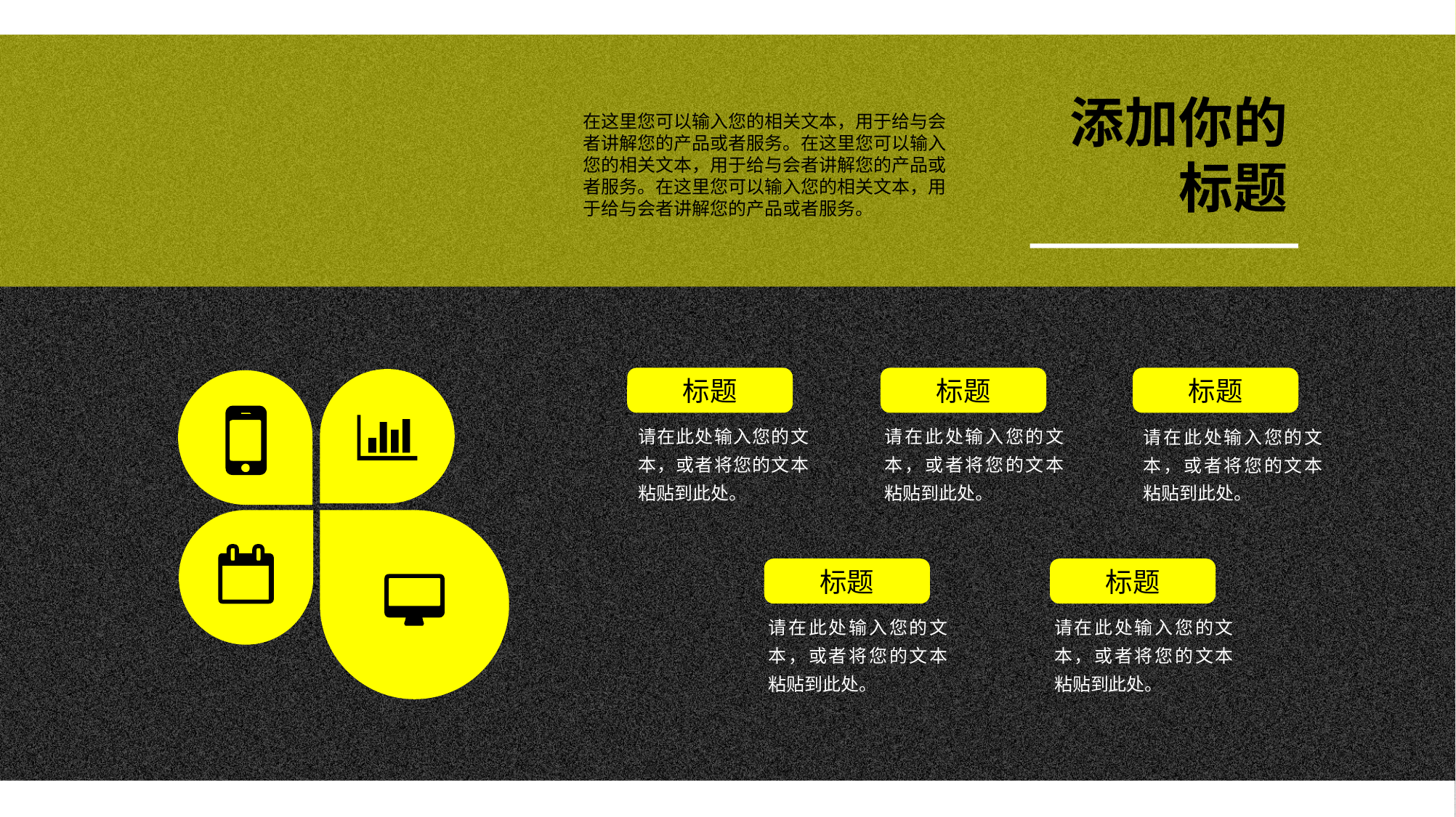

添加你的
标题
在这里您可以输入您的相关文本，用于给与会者讲解您的产品或者服务。在这里您可以输入您的相关文本，用于给与会者讲解您的产品或者服务。在这里您可以输入您的相关文本，用于给与会者讲解您的产品或者服务。

标题
标题
标题

请在此处输入您的文本，或者将您的文本粘贴到此处。
请在此处输入您的文本，或者将您的文本粘贴到此处。
请在此处输入您的文本，或者将您的文本粘贴到此处。

标题
标题

请在此处输入您的文本，或者将您的文本粘贴到此处。
请在此处输入您的文本，或者将您的文本粘贴到此处。